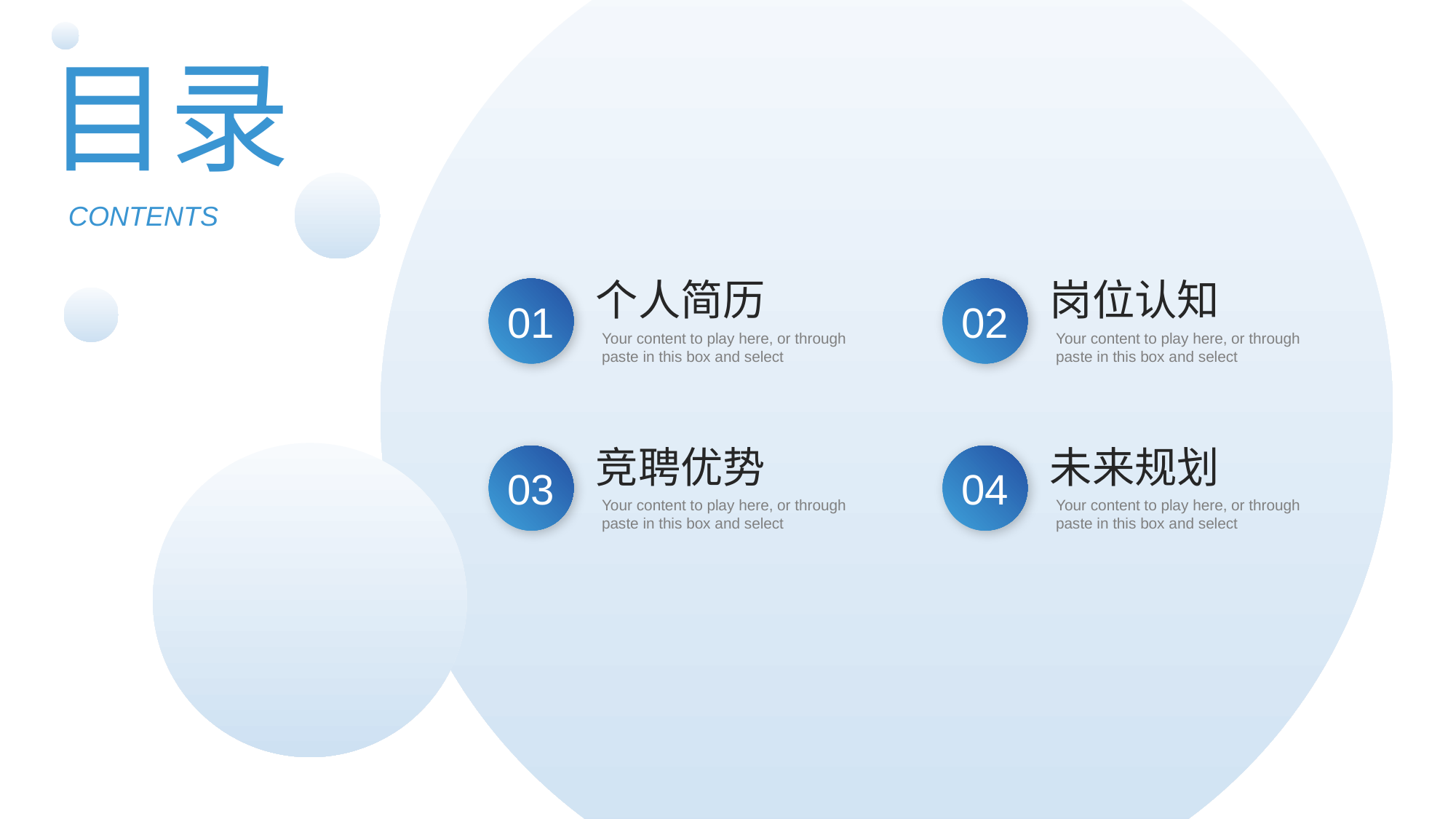

51PPT模板网   www.51 pptmoban.com

目录

CONTENTS
个人简历
01
Your content to play here, or through paste in this box and select
岗位认知
02
Your content to play here, or through paste in this box and select

竞聘优势
03
Your content to play here, or through paste in this box and select
未来规划
04
Your content to play here, or through paste in this box and select